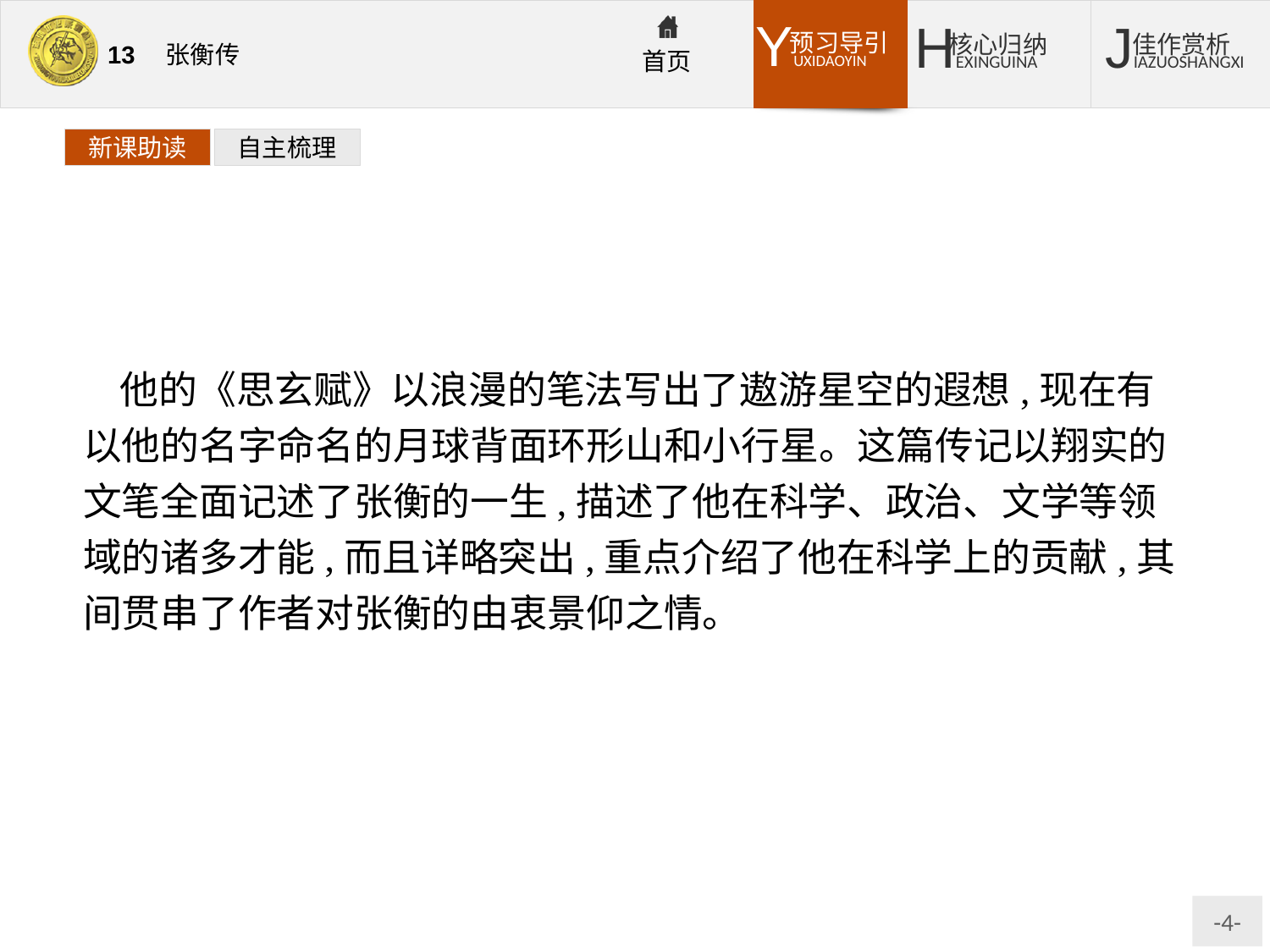

新课助读
自主梳理
他的《思玄赋》以浪漫的笔法写出了遨游星空的遐想,现在有以他的名字命名的月球背面环形山和小行星。这篇传记以翔实的文笔全面记述了张衡的一生,描述了他在科学、政治、文学等领域的诸多才能,而且详略突出,重点介绍了他在科学上的贡献,其间贯串了作者对张衡的由衷景仰之情。